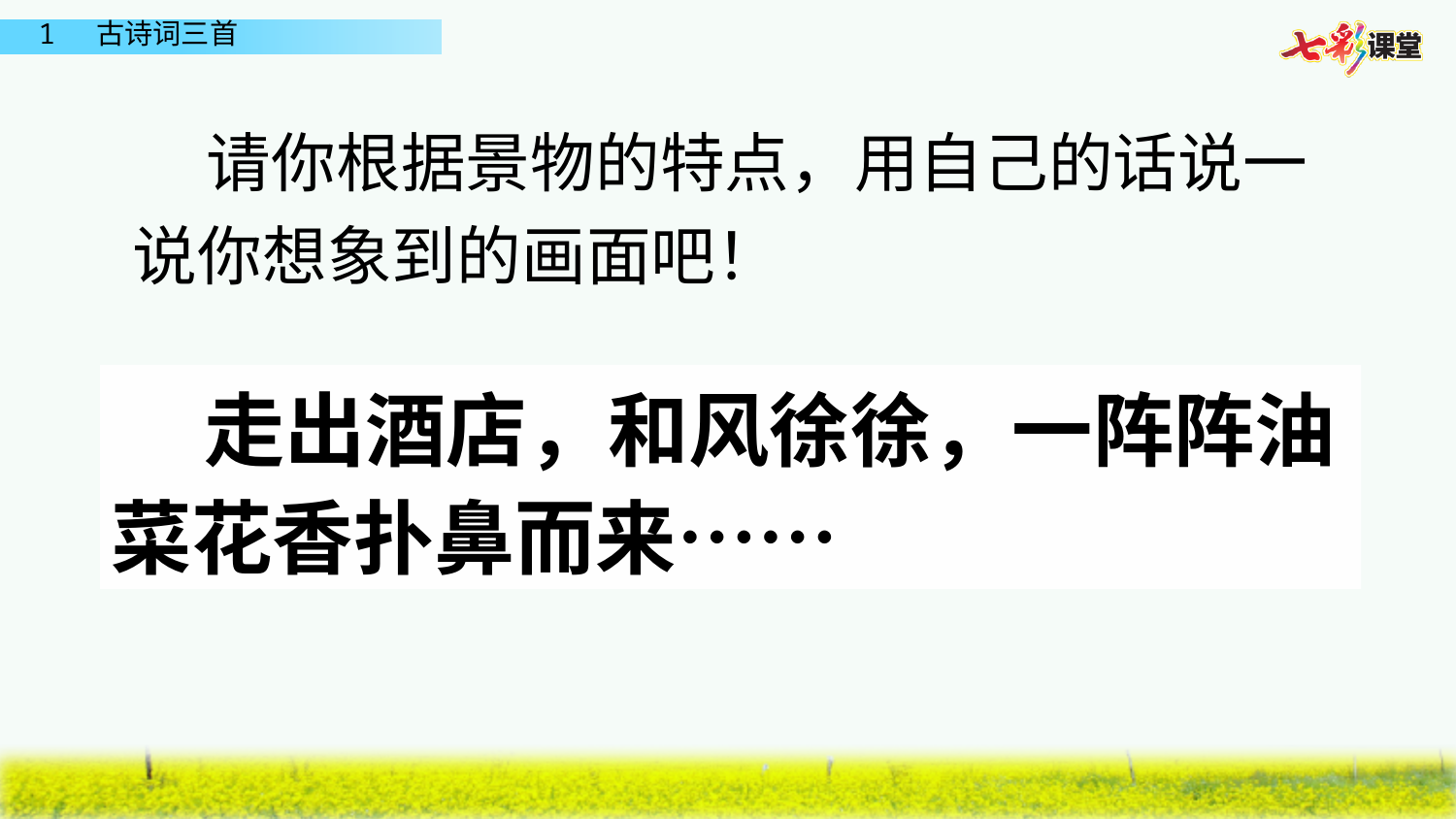

请你根据景物的特点，用自己的话说一说你想象到的画面吧！
    走出酒店，和风徐徐，一阵阵油菜花香扑鼻而来……